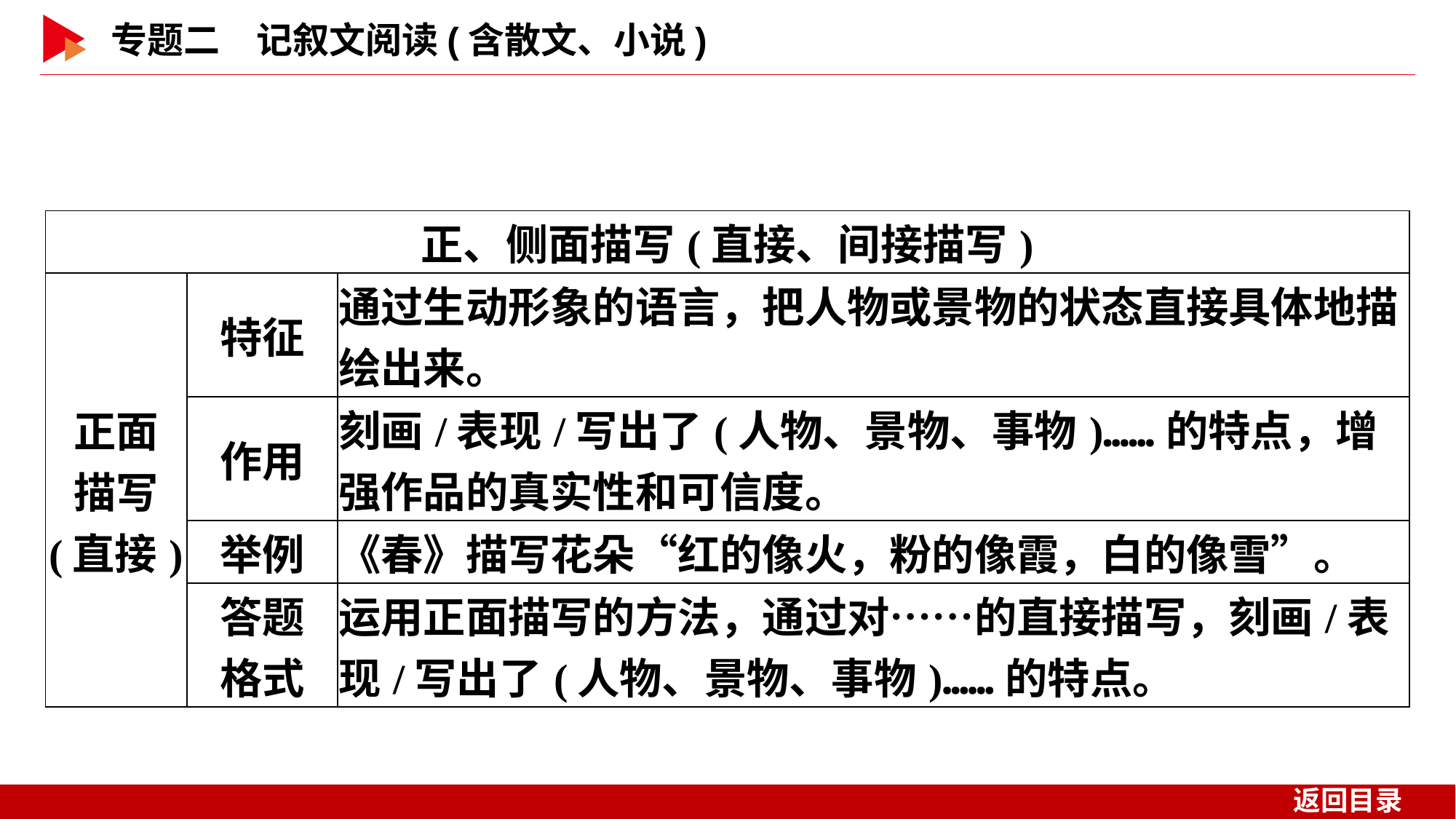

| 正、侧面描写(直接、间接描写) |  |  |
| --- | --- | --- |
| 正面 描写 (直接) | 特征 | 通过生动形象的语言，把人物或景物的状态直接具体地描绘出来。 |
|  | 作用 | 刻画/表现/写出了(人物、景物、事物)……的特点，增强作品的真实性和可信度。 |
|  | 举例 | 《春》描写花朵“红的像火，粉的像霞，白的像雪”。 |
|  | 答题 格式 | 运用正面描写的方法，通过对……的直接描写，刻画/表现/写出了(人物、景物、事物)……的特点。 |